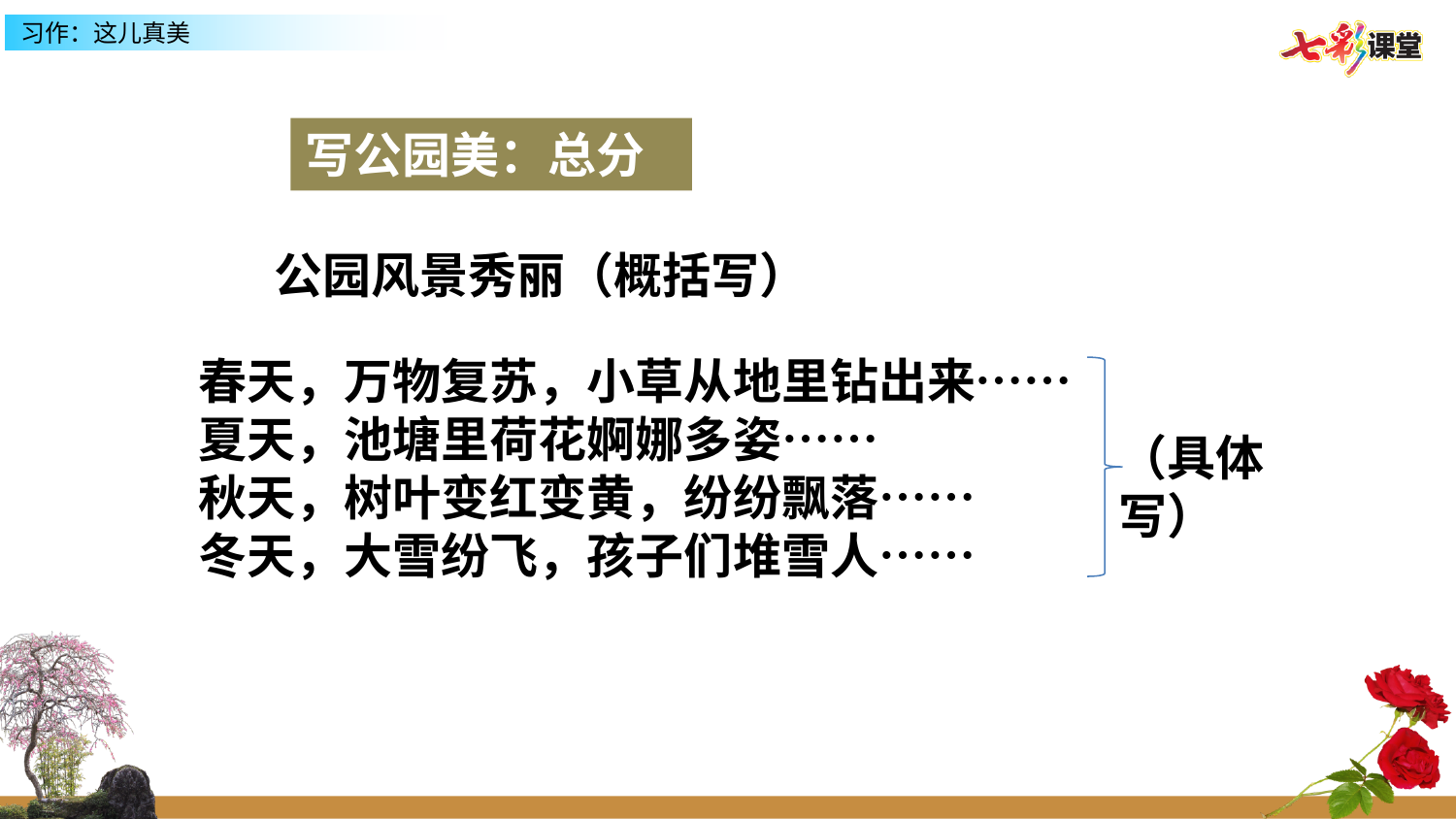

写公园美：总分
公园风景秀丽（概括写）
春天，万物复苏，小草从地里钻出来……
夏天，池塘里荷花婀娜多姿……
秋天，树叶变红变黄，纷纷飘落……
冬天，大雪纷飞，孩子们堆雪人……

（具体写）